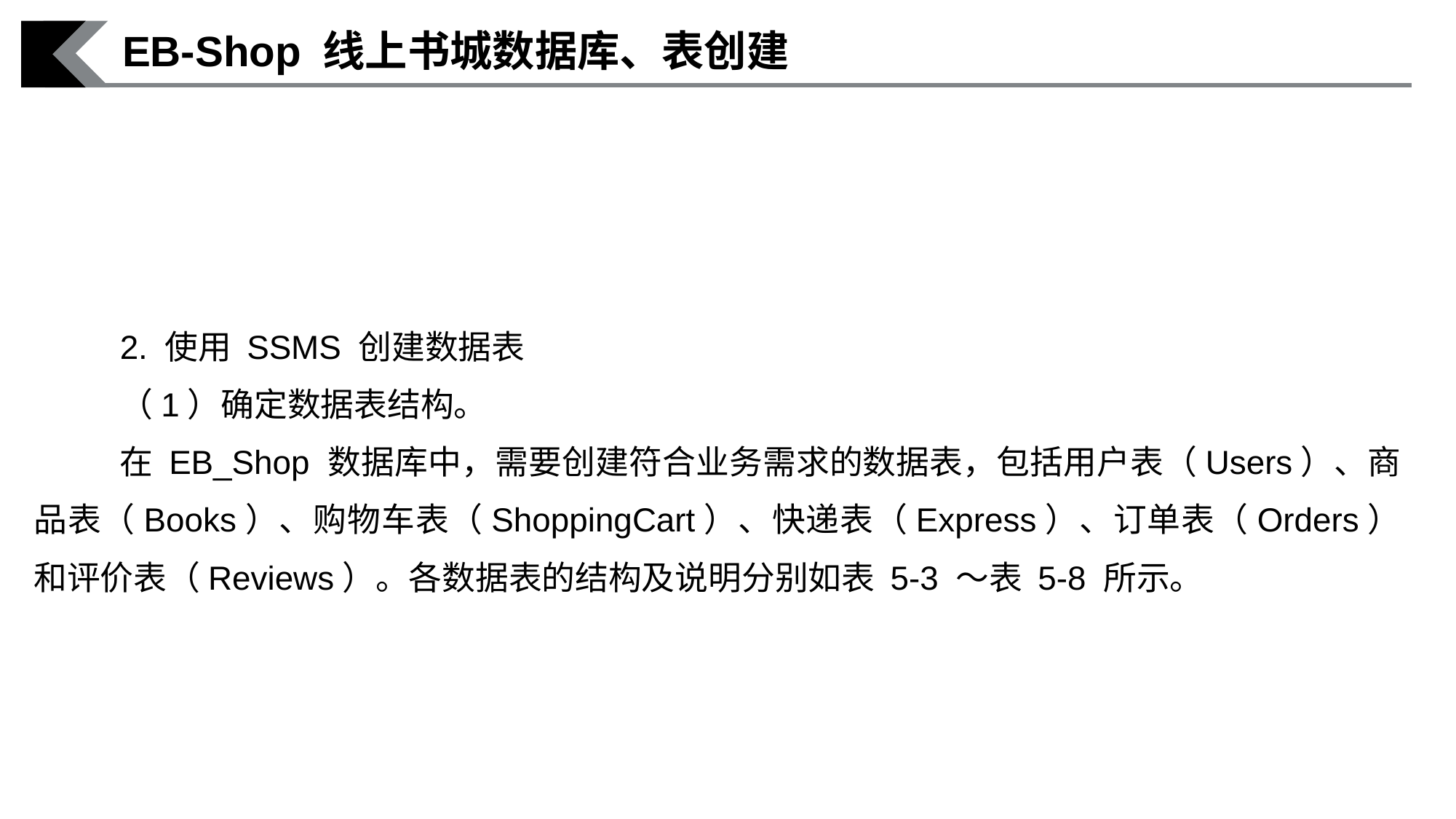

EB-Shop 线上书城数据库、表创建
2. 使用 SSMS 创建数据表
（1）确定数据表结构。
在 EB_Shop 数据库中，需要创建符合业务需求的数据表，包括用户表（Users）、商品表（Books）、购物车表（ShoppingCart）、快递表（Express）、订单表（Orders）和评价表（Reviews）。各数据表的结构及说明分别如表 5-3 ～表 5-8 所示。